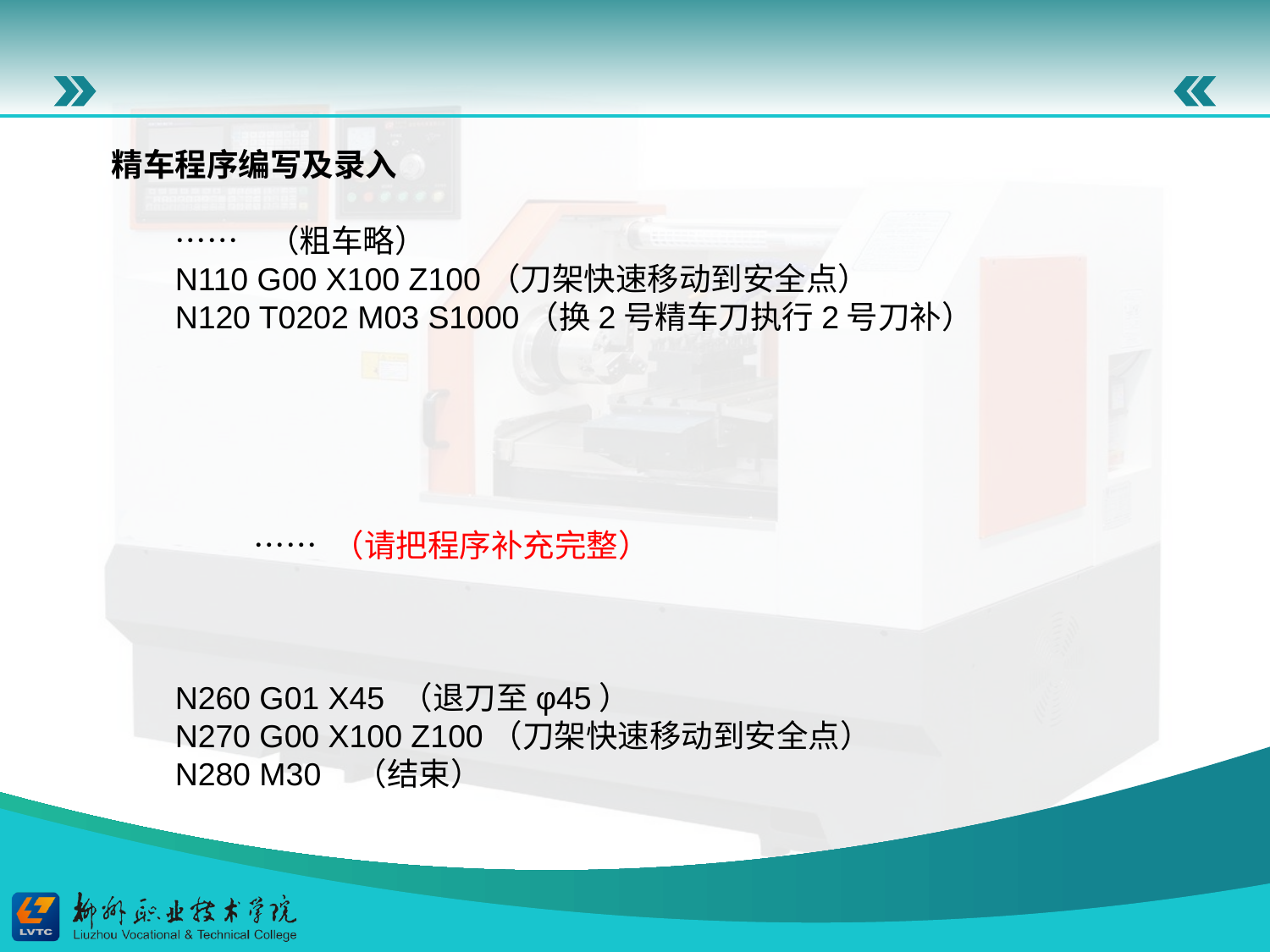

精车程序编写及录入

……   （粗车略）
N110 G00 X100 Z100（刀架快速移动到安全点）
N120 T0202 M03 S1000（换2号精车刀执行2号刀补）

           …… （请把程序补充完整）

N260 G01 X45 （退刀至φ45）
N270 G00 X100 Z100（刀架快速移动到安全点）
N280 M30   （结束）